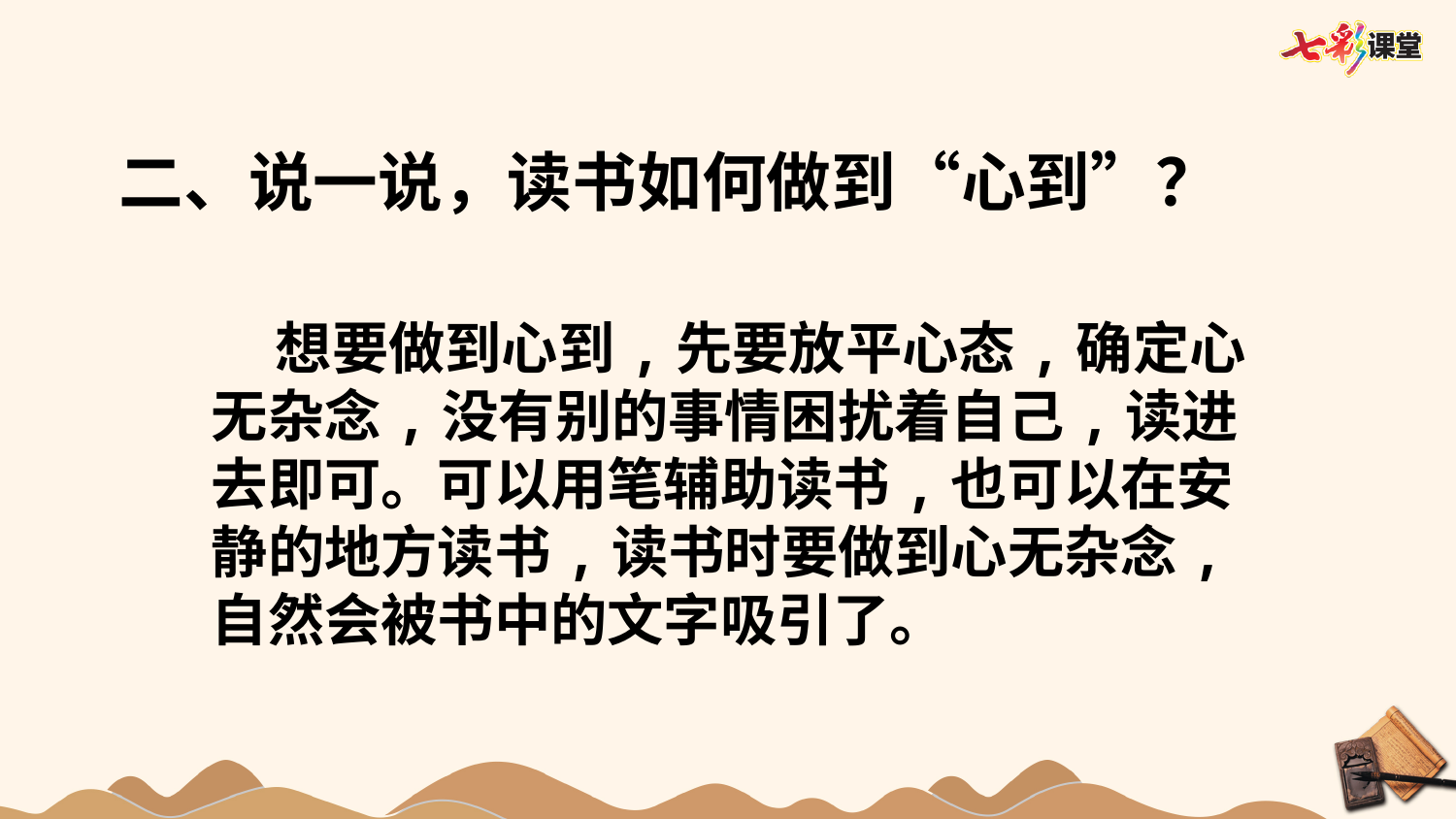

二、说一说，读书如何做到“心到”？
    想要做到心到,先要放平心态,确定心无杂念,没有别的事情困扰着自己,读进去即可。可以用笔辅助读书,也可以在安静的地方读书,读书时要做到心无杂念,自然会被书中的文字吸引了。